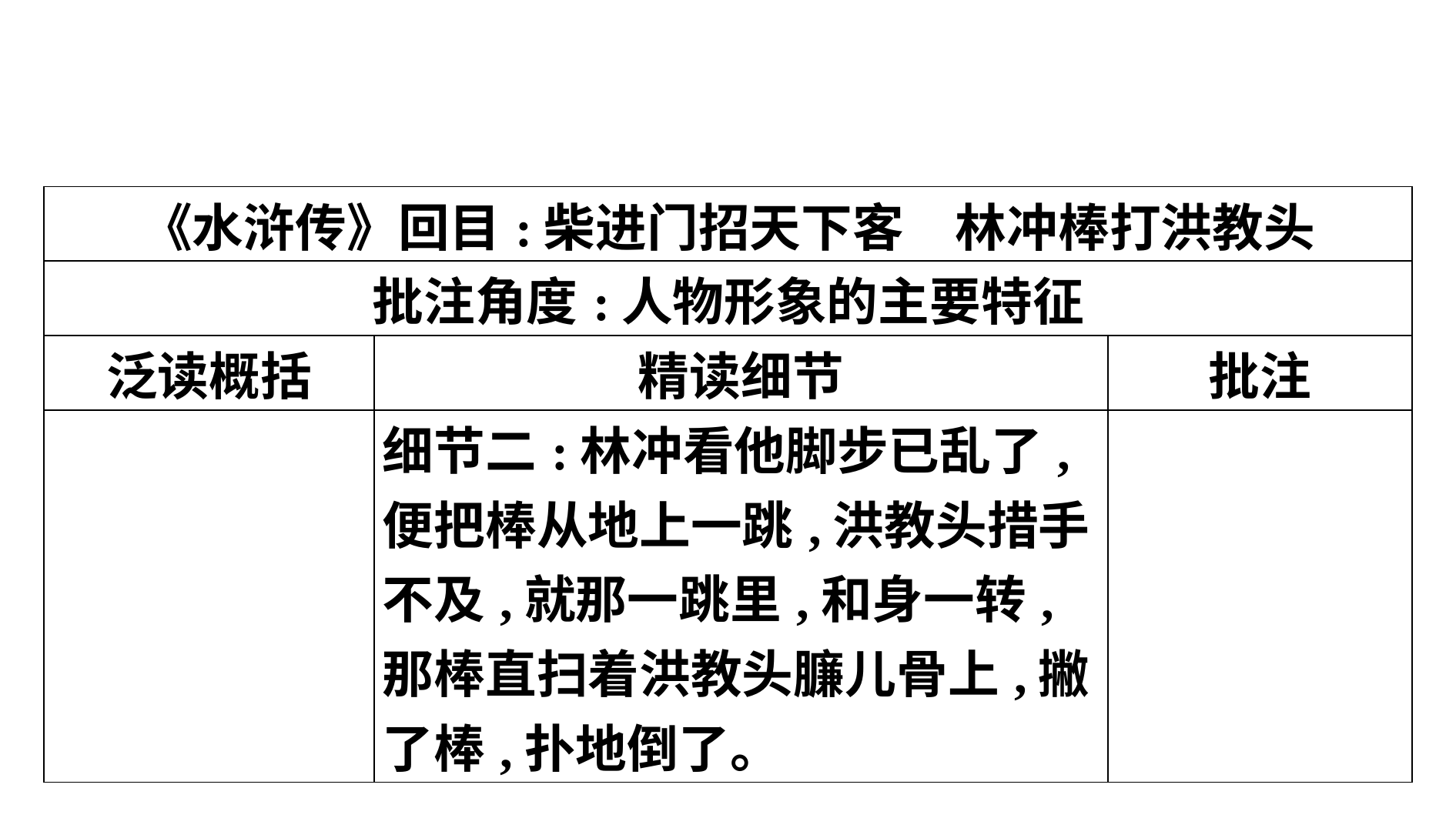

| 《水浒传》回目:柴进门招天下客　林冲棒打洪教头 |  |  |
| --- | --- | --- |
| 批注角度:人物形象的主要特征 |  |  |
| 泛读概括 | 精读细节 | 批注 |
|  | 细节二:林冲看他脚步已乱了,便把棒从地上一跳,洪教头措手不及,就那一跳里,和身一转,那棒直扫着洪教头臁儿骨上,撇了棒,扑地倒了。 |  |